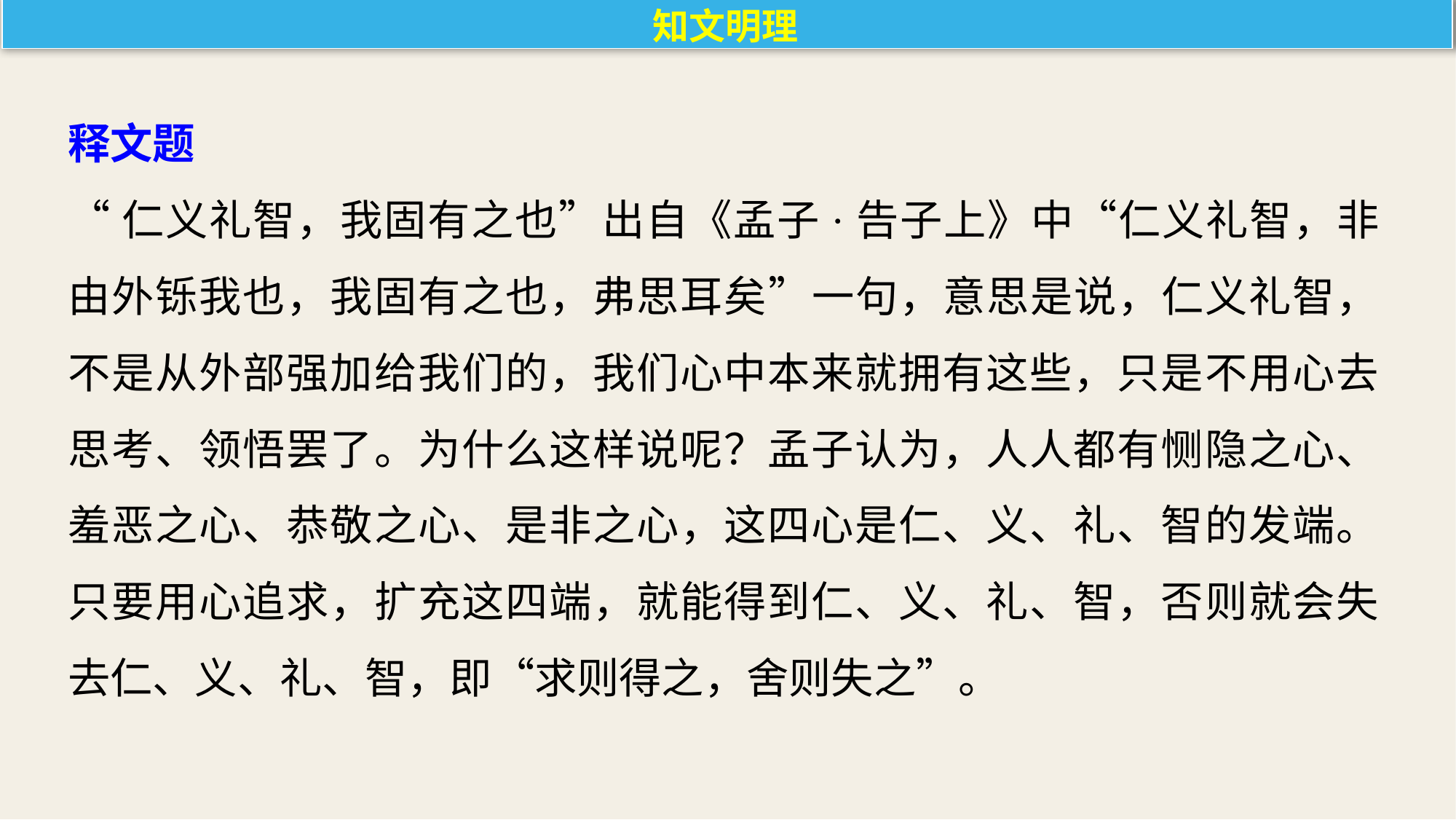

知文明理
释文题
“仁义礼智，我固有之也”出自《孟子·告子上》中“仁义礼智，非由外铄我也，我固有之也，弗思耳矣”一句，意思是说，仁义礼智，不是从外部强加给我们的，我们心中本来就拥有这些，只是不用心去思考、领悟罢了。为什么这样说呢？孟子认为，人人都有恻隐之心、羞恶之心、恭敬之心、是非之心，这四心是仁、义、礼、智的发端。只要用心追求，扩充这四端，就能得到仁、义、礼、智，否则就会失去仁、义、礼、智，即“求则得之，舍则失之”。